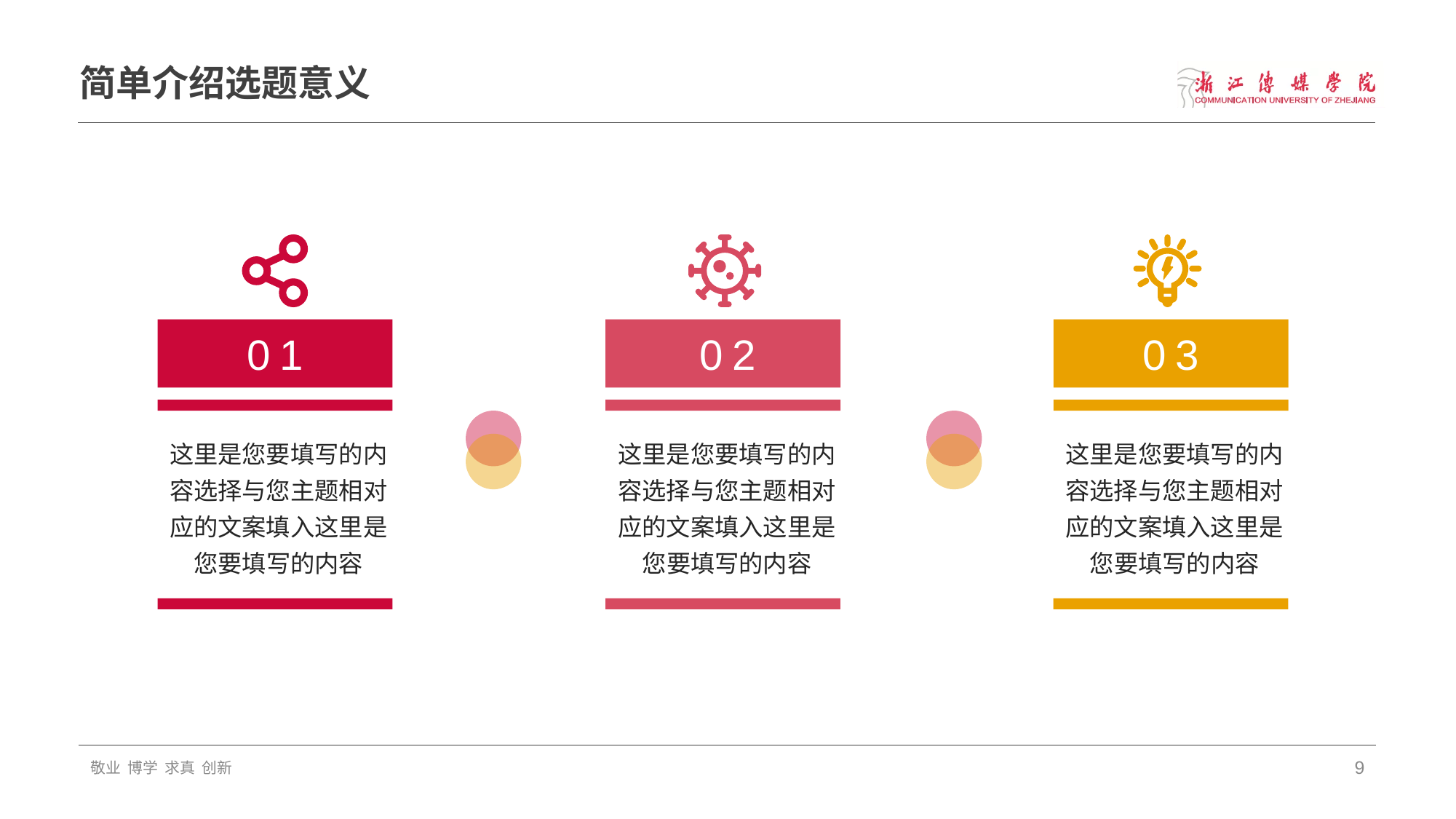

# 简单介绍选题意义

01
02
03

这里是您要填写的内容选择与您主题相对应的文案填入这里是您要填写的内容
这里是您要填写的内容选择与您主题相对应的文案填入这里是您要填写的内容
这里是您要填写的内容选择与您主题相对应的文案填入这里是您要填写的内容

敬业  博学  求真  创新
9